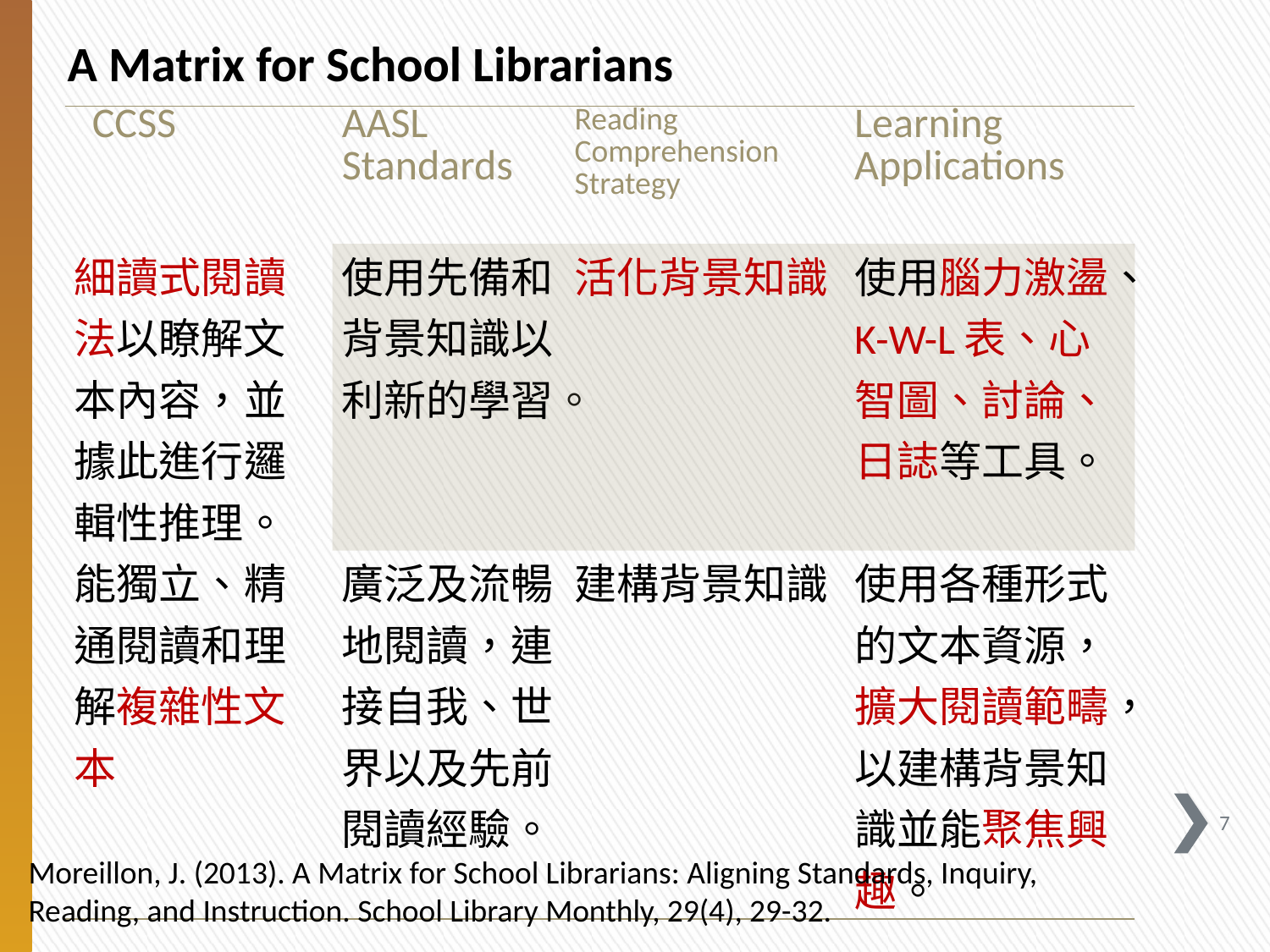

A Matrix for School Librarians
| CCSS | AASL Standards | Reading Comprehension Strategy | Learning Applications |
| --- | --- | --- | --- |
| 細讀式閱讀法以瞭解文本內容，並據此進行邏輯性推理。 | 使用先備和背景知識以利新的學習。 | 活化背景知識 | 使用腦力激盪、K-W-L表、心智圖、討論、日誌等工具。 |
| 能獨立、精通閱讀和理解複雜性文本 | 廣泛及流暢地閱讀，連接自我、世界以及先前閱讀經驗。 | 建構背景知識 | 使用各種形式的文本資源，擴大閱讀範疇，以建構背景知識並能聚焦興趣。 |
Moreillon, J. (2013). A Matrix for School Librarians: Aligning Standards, Inquiry, Reading, and Instruction. School Library Monthly, 29(4), 29-32.
7